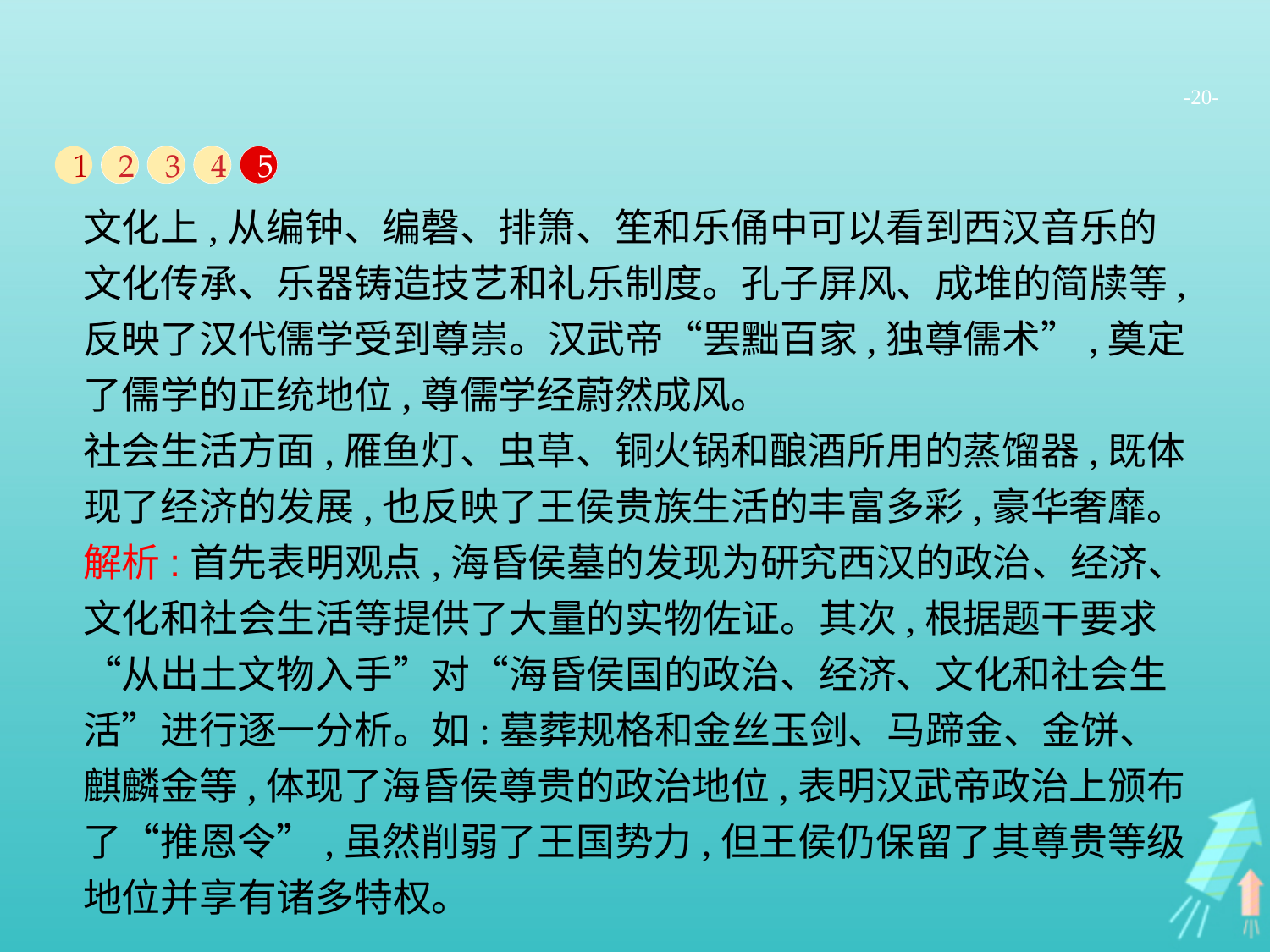

-20-
1
2
3
4
5
文化上,从编钟、编磬、排箫、笙和乐俑中可以看到西汉音乐的文化传承、乐器铸造技艺和礼乐制度。孔子屏风、成堆的简牍等,反映了汉代儒学受到尊崇。汉武帝“罢黜百家,独尊儒术”,奠定了儒学的正统地位,尊儒学经蔚然成风。
社会生活方面,雁鱼灯、虫草、铜火锅和酿酒所用的蒸馏器,既体现了经济的发展,也反映了王侯贵族生活的丰富多彩,豪华奢靡。
解析:首先表明观点,海昏侯墓的发现为研究西汉的政治、经济、文化和社会生活等提供了大量的实物佐证。其次,根据题干要求“从出土文物入手”对“海昏侯国的政治、经济、文化和社会生活”进行逐一分析。如:墓葬规格和金丝玉剑、马蹄金、金饼、麒麟金等,体现了海昏侯尊贵的政治地位,表明汉武帝政治上颁布了“推恩令”,虽然削弱了王国势力,但王侯仍保留了其尊贵等级地位并享有诸多特权。